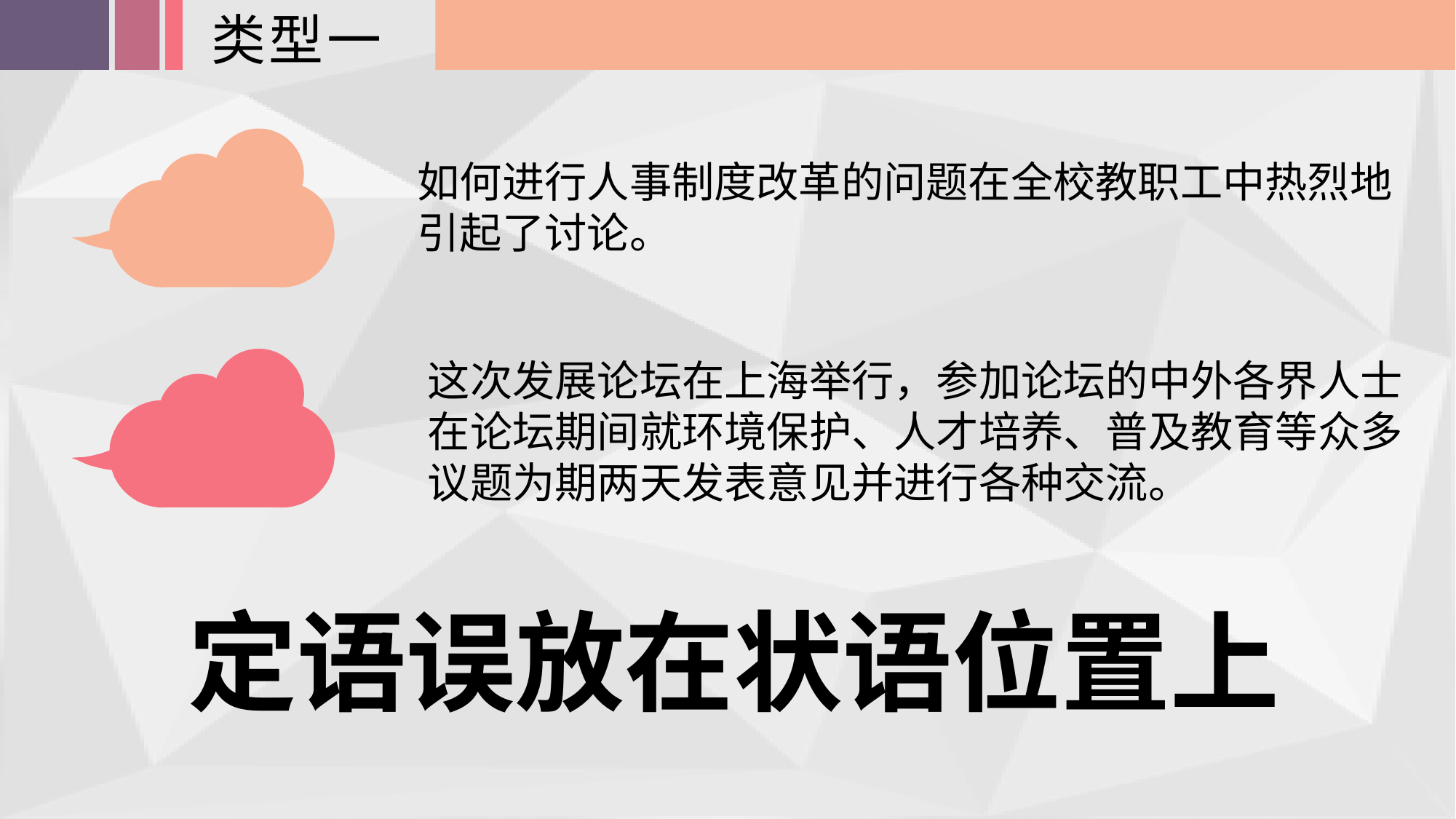

类型一

如何进行人事制度改革的问题在全校教职工中热烈地引起了讨论。

这次发展论坛在上海举行，参加论坛的中外各界人士在论坛期间就环境保护、人才培养、普及教育等众多议题为期两天发表意见并进行各种交流。
定语误放在状语位置上